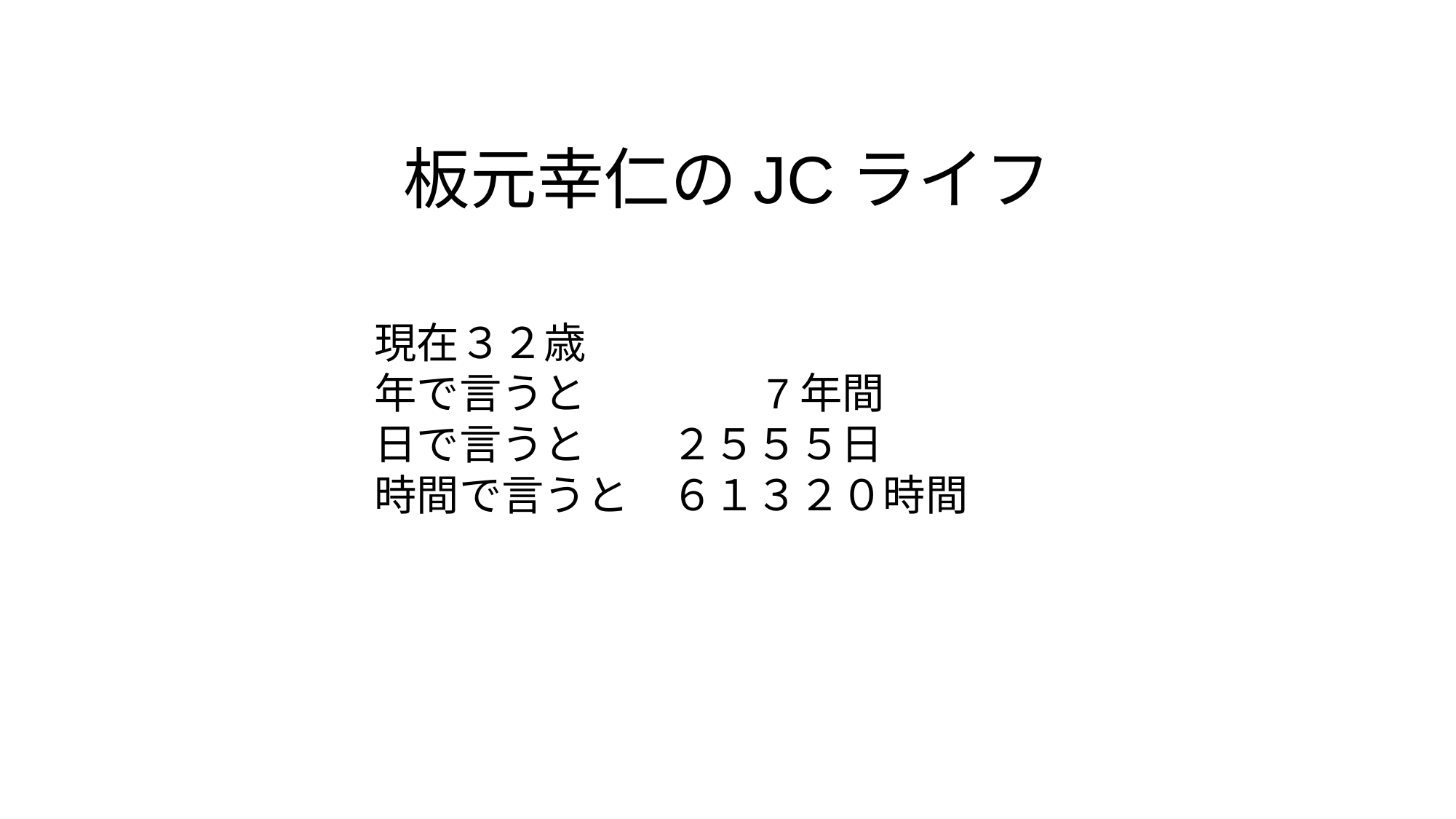

# 板元幸仁のJCライフ
現在３２歳
年で言うと　　　　7年間
日で言うと　　２５５５日
時間で言うと　６１３２０時間